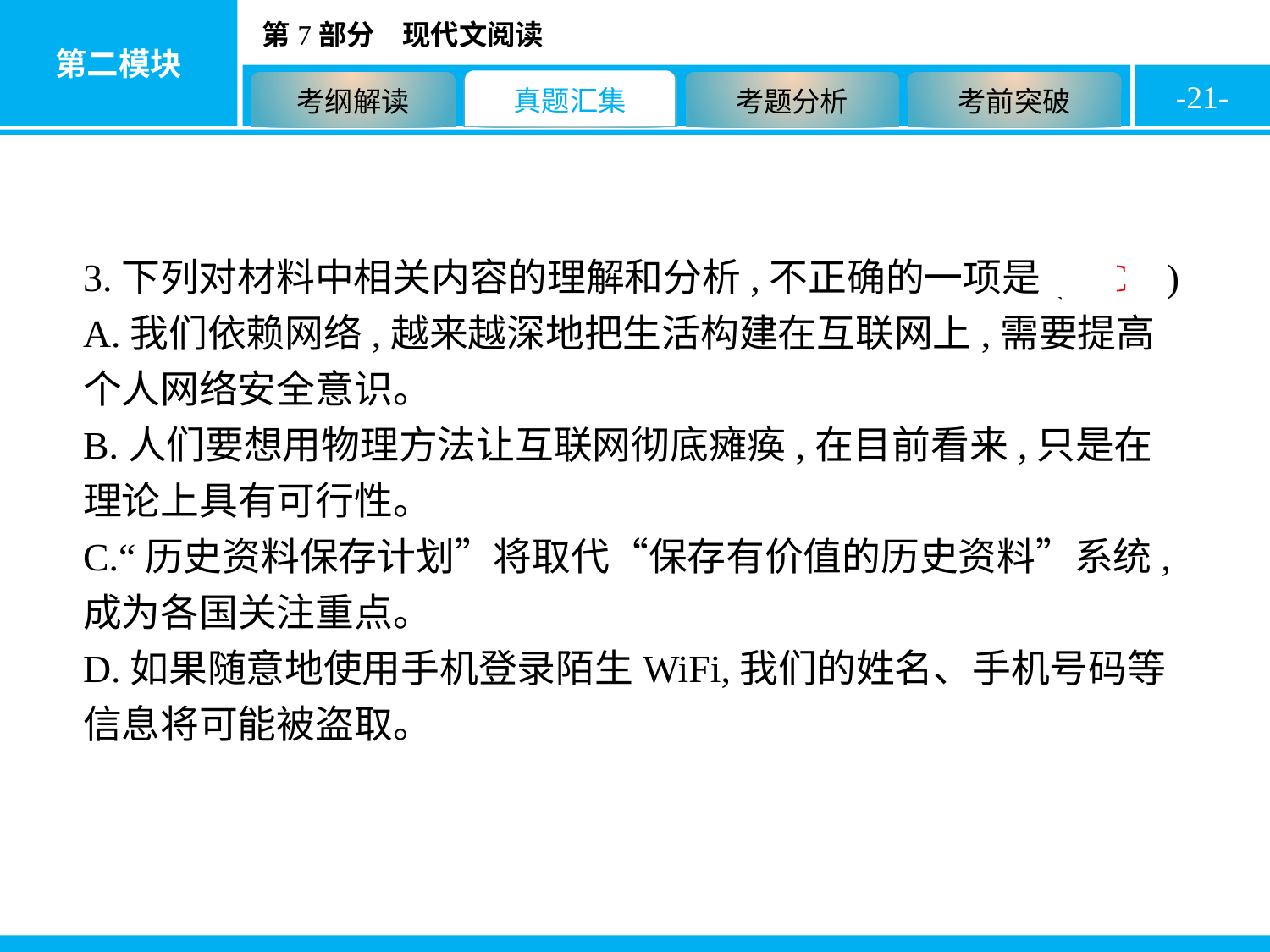

-21-
3.下列对材料中相关内容的理解和分析,不正确的一项是(    C    )
A.我们依赖网络,越来越深地把生活构建在互联网上,需要提高个人网络安全意识。
B.人们要想用物理方法让互联网彻底瘫痪,在目前看来,只是在理论上具有可行性。
C.“历史资料保存计划”将取代“保存有价值的历史资料”系统,成为各国关注重点。
D.如果随意地使用手机登录陌生WiFi,我们的姓名、手机号码等信息将可能被盗取。